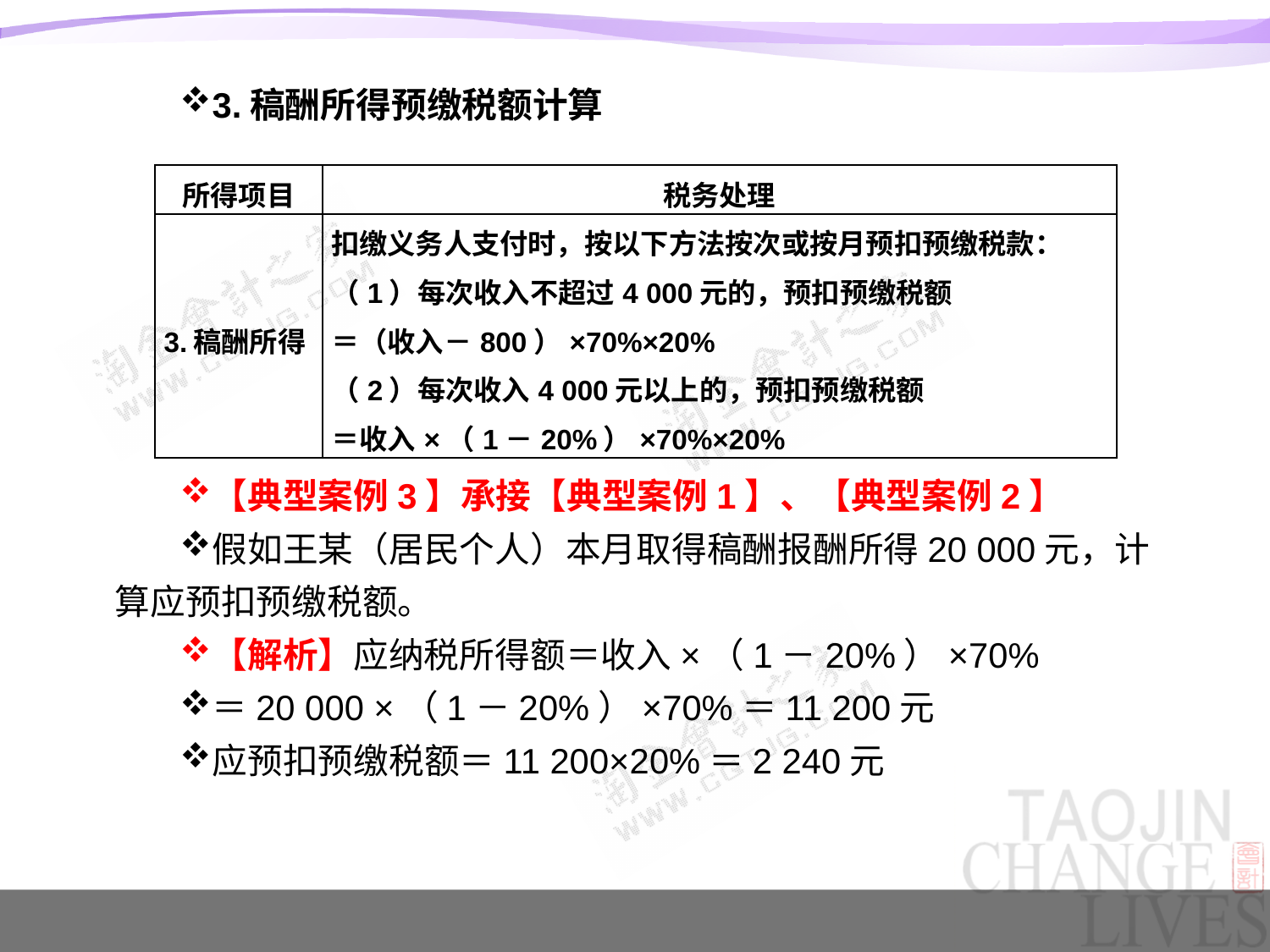

3.稿酬所得预缴税额计算

【典型案例3】承接【典型案例1】、【典型案例2】
假如王某（居民个人）本月取得稿酬报酬所得20 000元，计算应预扣预缴税额。
【解析】应纳税所得额＝收入×（1－20%）×70%
＝20 000 ×（1－20%）×70%＝11 200元
应预扣预缴税额＝11 200×20%＝2 240元

| 所得项目 | 税务处理 |
| --- | --- |
| 3.稿酬所得 | 扣缴义务人支付时，按以下方法按次或按月预扣预缴税款： （1）每次收入不超过4 000元的，预扣预缴税额 ＝（收入－800）×70%×20% （2）每次收入4 000元以上的，预扣预缴税额 ＝收入×（1－20%）×70%×20% |